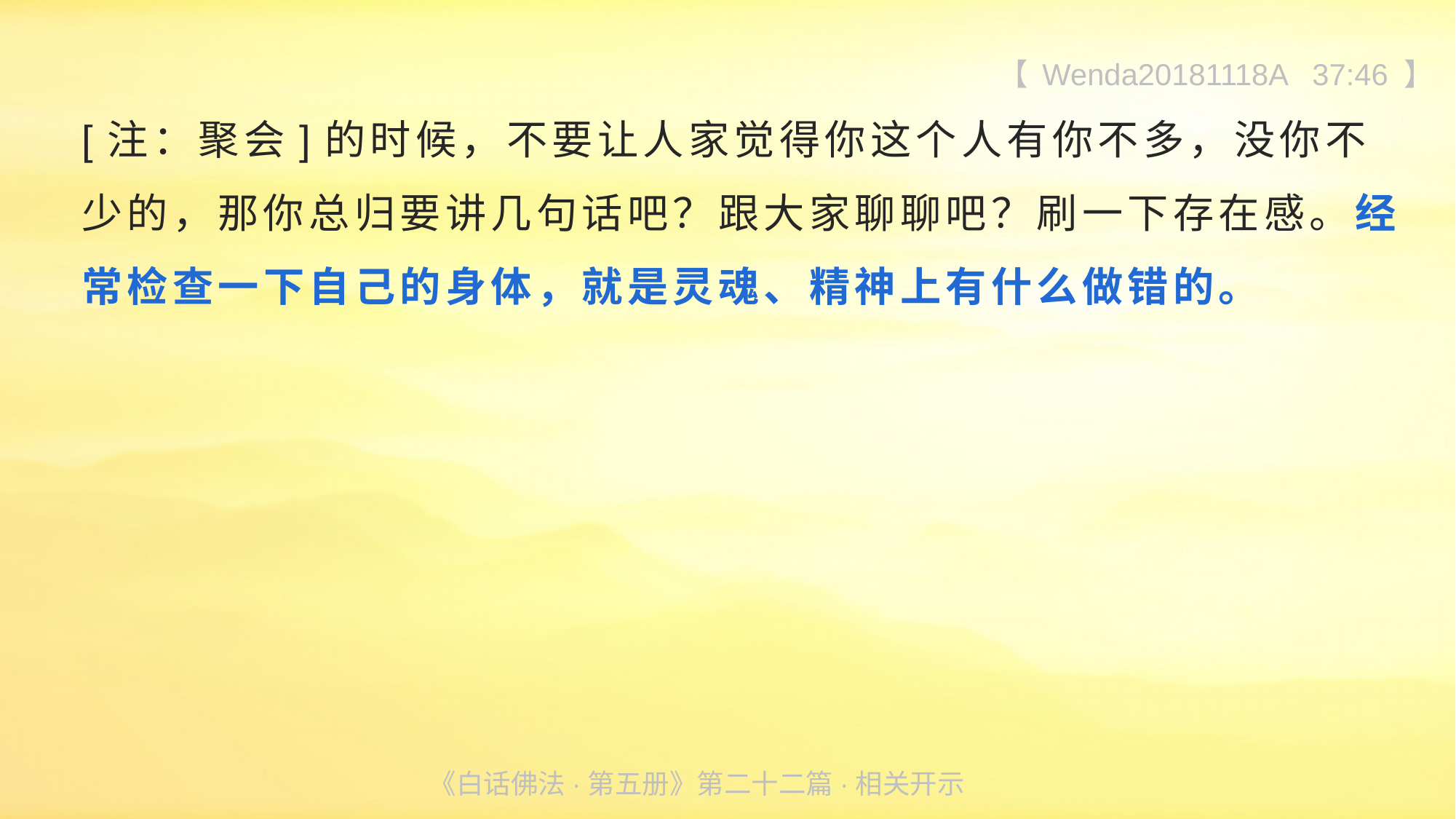

【 Wenda20181118A   37:46 】
[注：聚会]的时候，不要让人家觉得你这个人有你不多，没你不少的，那你总归要讲几句话吧？跟大家聊聊吧？刷一下存在感。经常检查一下自己的身体，就是灵魂、精神上有什么做错的。

《白话佛法·第五册》第二十二篇·相关开示